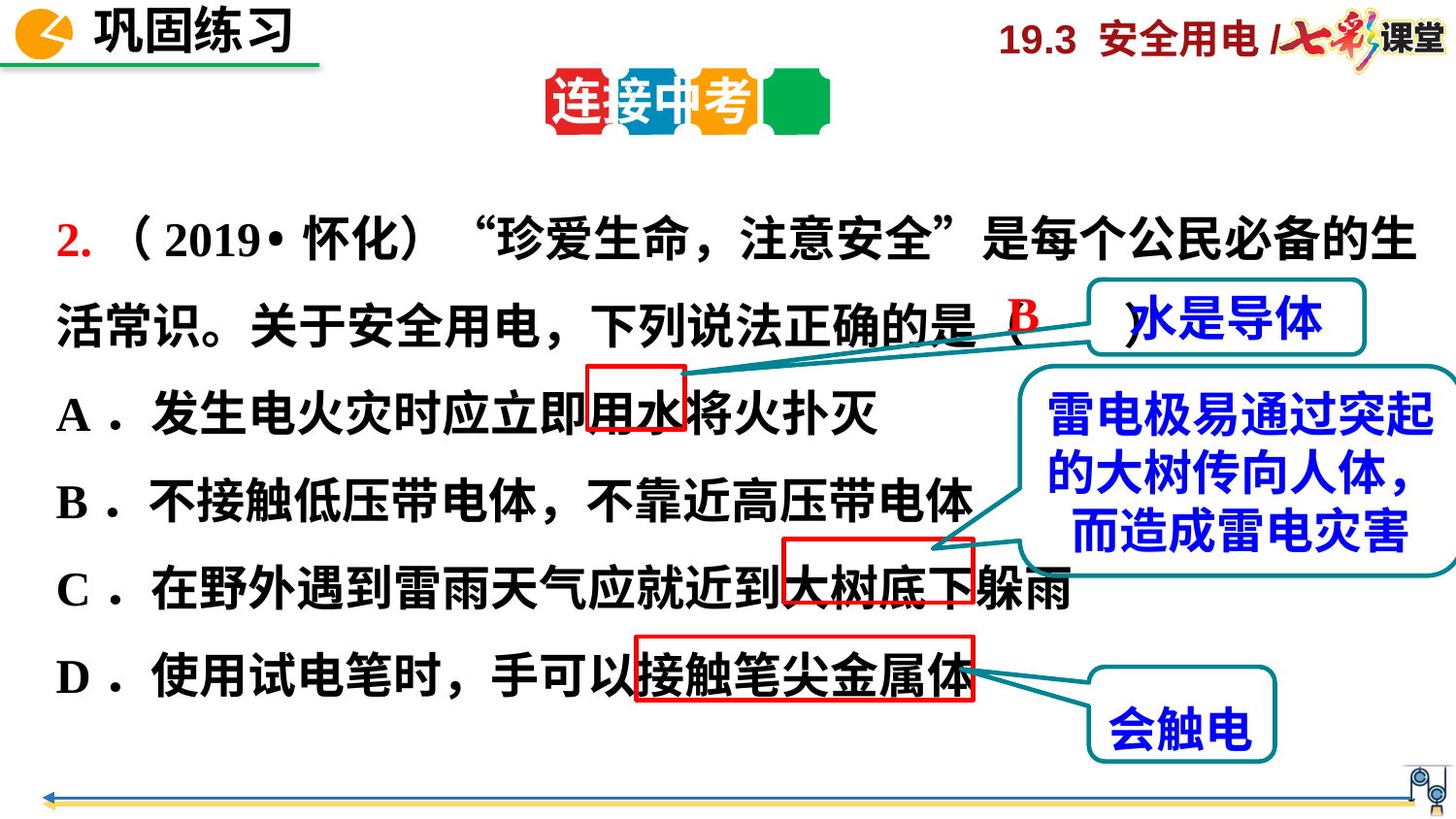

连接中考

2.（2019•怀化）“珍爱生命，注意安全”是每个公民必备的生活常识。关于安全用电，下列说法正确的是（　　）
A．发生电火灾时应立即用水将火扑灭
B．不接触低压带电体，不靠近高压带电体
C．在野外遇到雷雨天气应就近到大树底下躲雨
D．使用试电笔时，手可以接触笔尖金属体
 B
水是导体

雷电极易通过突起的大树传向人体，而造成雷电灾害

会触电